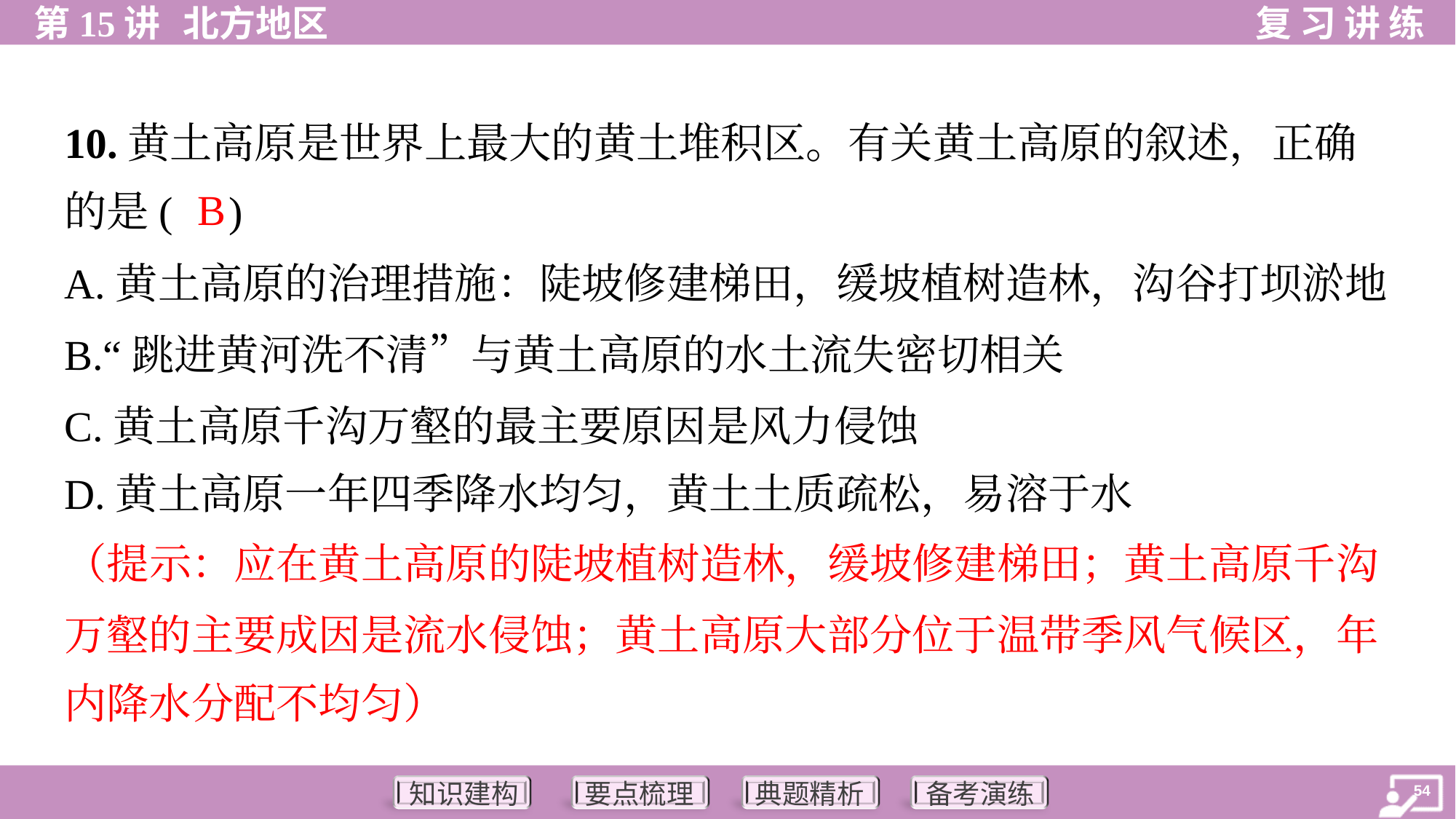

10.黄土高原是世界上最大的黄土堆积区。有关黄土高原的叙述，正确
的是(     )
B
A.黄土高原的治理措施：陡坡修建梯田，缓坡植树造林，沟谷打坝淤地
B.“跳进黄河洗不清”与黄土高原的水土流失密切相关
C.黄土高原千沟万壑的最主要原因是风力侵蚀
D.黄土高原一年四季降水均匀，黄土土质疏松，易溶于水
（提示：应在黄土高原的陡坡植树造林，缓坡修建梯田；黄土高原千沟
万壑的主要成因是流水侵蚀；黄土高原大部分位于温带季风气候区，年
内降水分配不均匀）